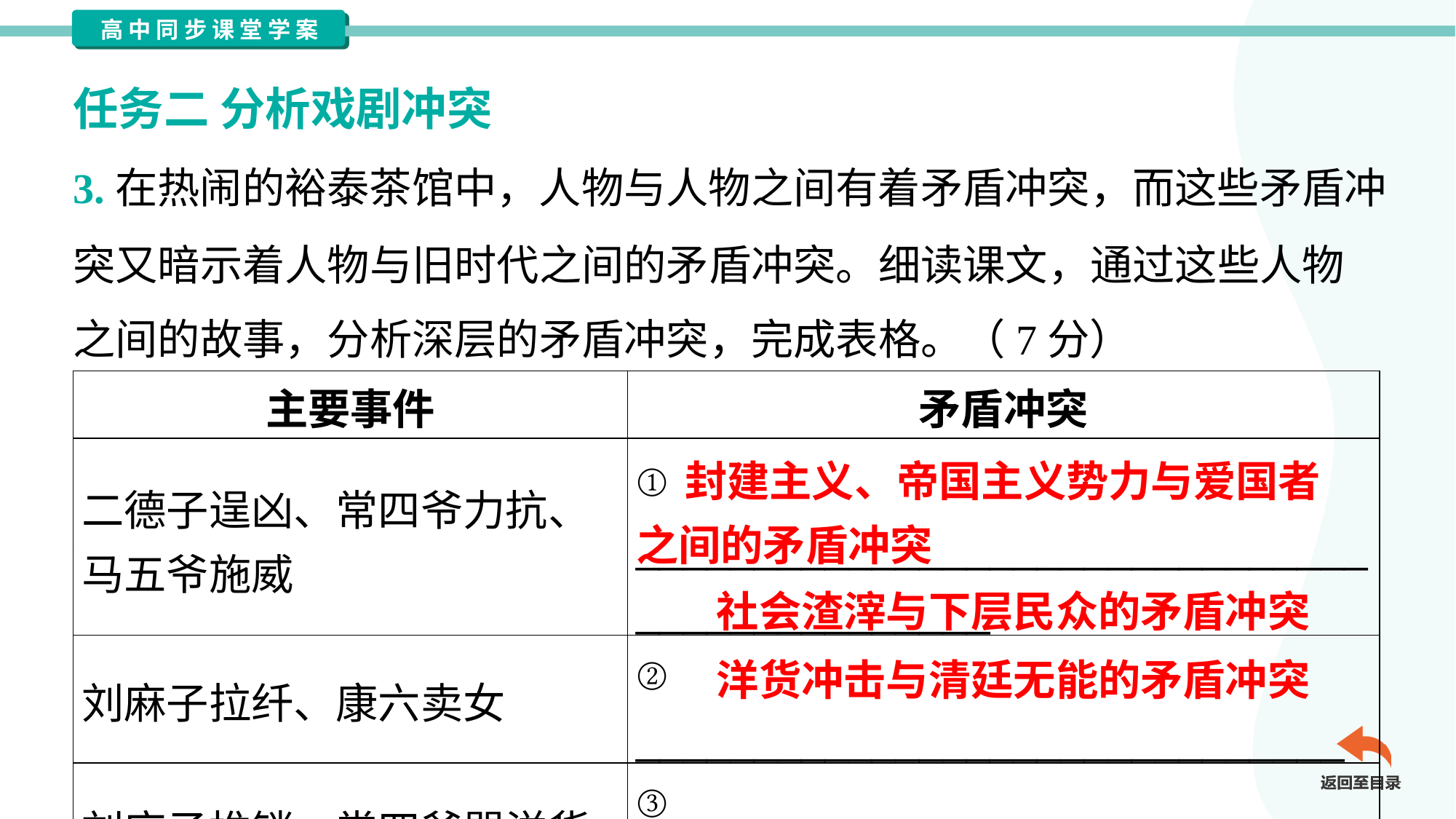

任务二 分析戏剧冲突
3.在热闹的裕泰茶馆中，人物与人物之间有着矛盾冲突，而这些矛盾冲
突又暗示着人物与旧时代之间的矛盾冲突。细读课文，通过这些人物
之间的故事，分析深层的矛盾冲突，完成表格。（7分）
| 主要事件 | 矛盾冲突 |
| --- | --- |
| 二德子逞凶、常四爷力抗、 马五爷施威 | ① \_\_\_\_\_\_\_\_\_\_\_\_\_\_\_\_\_\_\_\_\_\_\_\_\_\_\_\_\_\_\_ \_\_\_\_\_\_\_\_\_\_\_\_\_\_\_ |
| 刘麻子拉纤、康六卖女 | ② \_\_\_\_\_\_\_\_\_\_\_\_\_\_\_\_\_\_\_\_\_\_\_\_\_\_\_\_\_\_ |
| 刘麻子推销、常四爷骂洋货 | ③ \_\_\_\_\_\_\_\_\_\_\_\_\_\_\_\_\_\_\_\_\_\_\_\_\_\_\_\_\_\_ |
    封建主义、帝国主义势力与爱国者
之间的矛盾冲突
社会渣滓与下层民众的矛盾冲突
洋货冲击与清廷无能的矛盾冲突